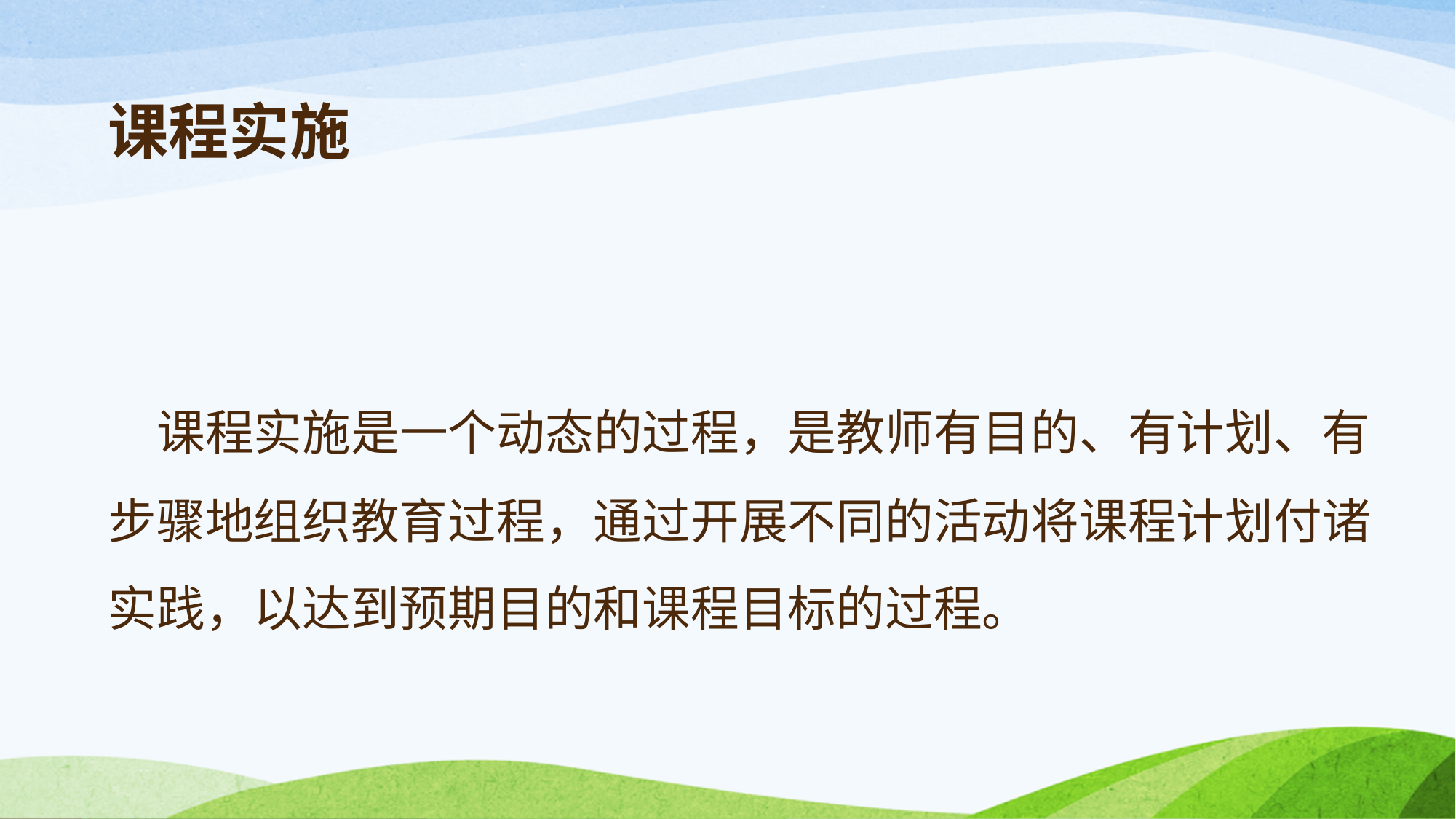

# 课程实施 课程实施是一个动态的过程，是教师有目的、有计划、有步骤地组织教育过程，通过开展不同的活动将课程计划付诸实践，以达到预期目的和课程目标的过程。